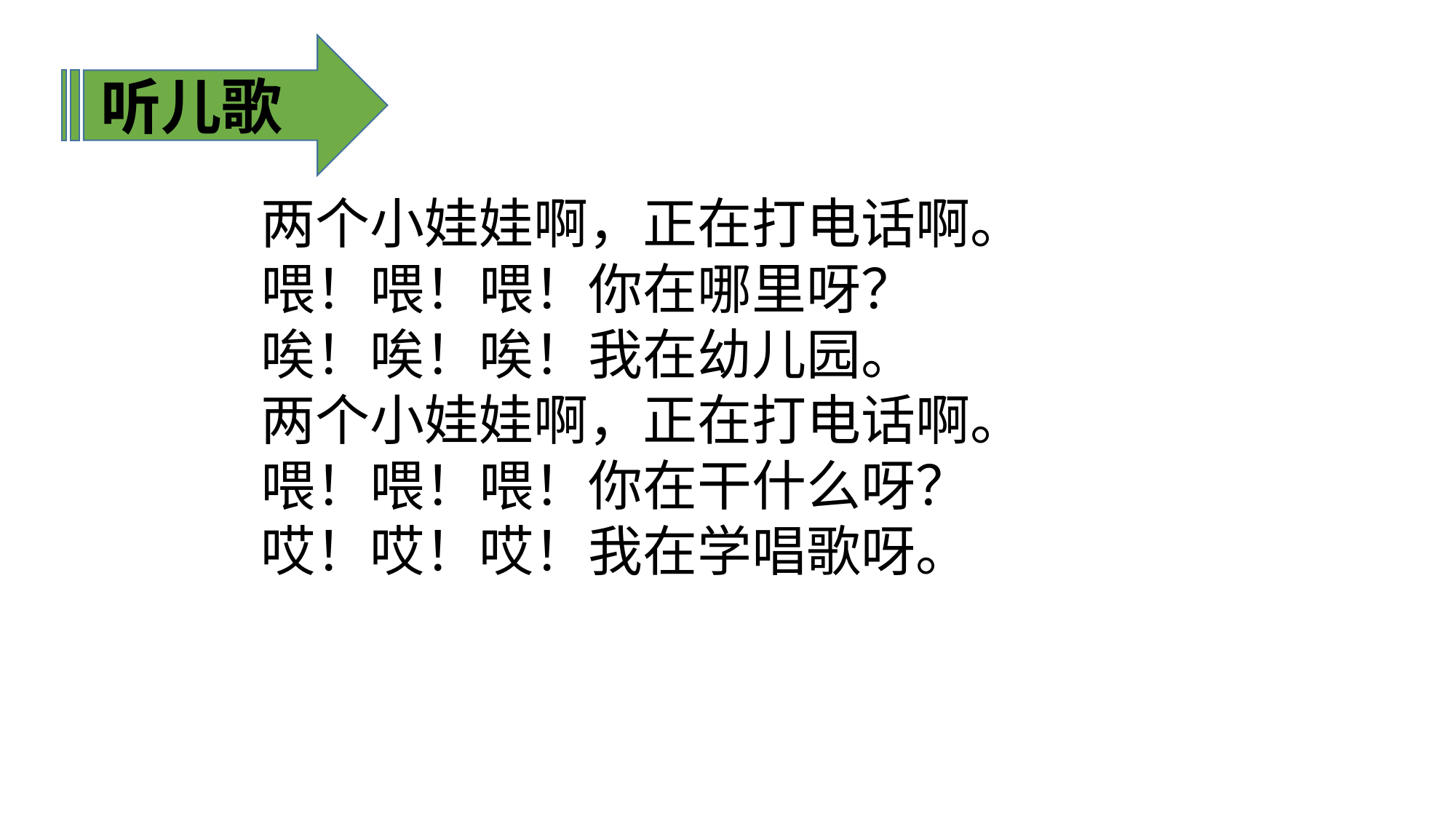

听儿歌
两个小娃娃啊，正在打电话啊。
喂！喂！喂！你在哪里呀？
唉！唉！唉！我在幼儿园。
两个小娃娃啊，正在打电话啊。
喂！喂！喂！你在干什么呀？
哎！哎！哎！我在学唱歌呀。